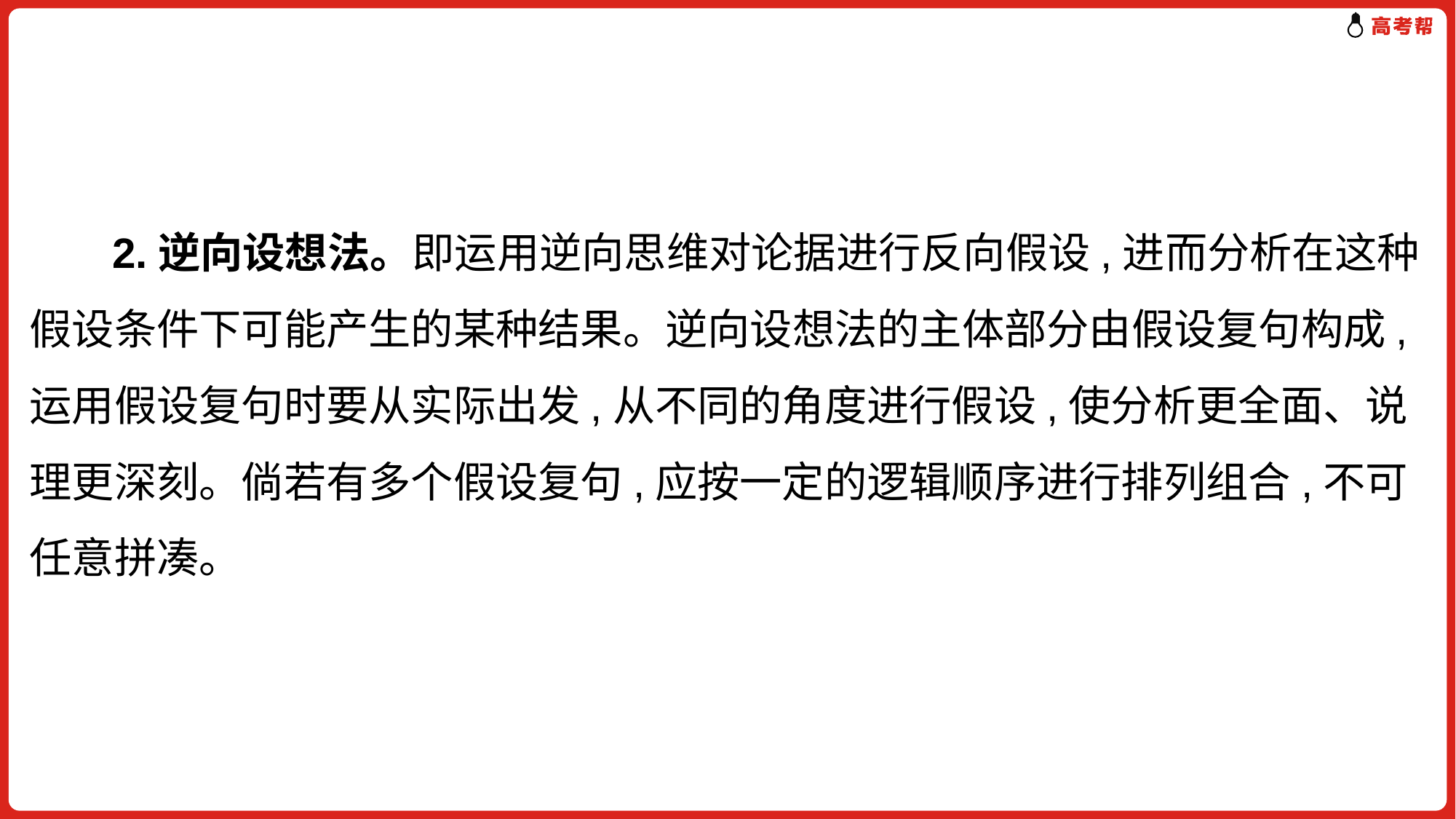

2.逆向设想法。即运用逆向思维对论据进行反向假设,进而分析在这种假设条件下可能产生的某种结果。逆向设想法的主体部分由假设复句构成,运用假设复句时要从实际出发,从不同的角度进行假设,使分析更全面、说理更深刻。倘若有多个假设复句,应按一定的逻辑顺序进行排列组合,不可任意拼凑。